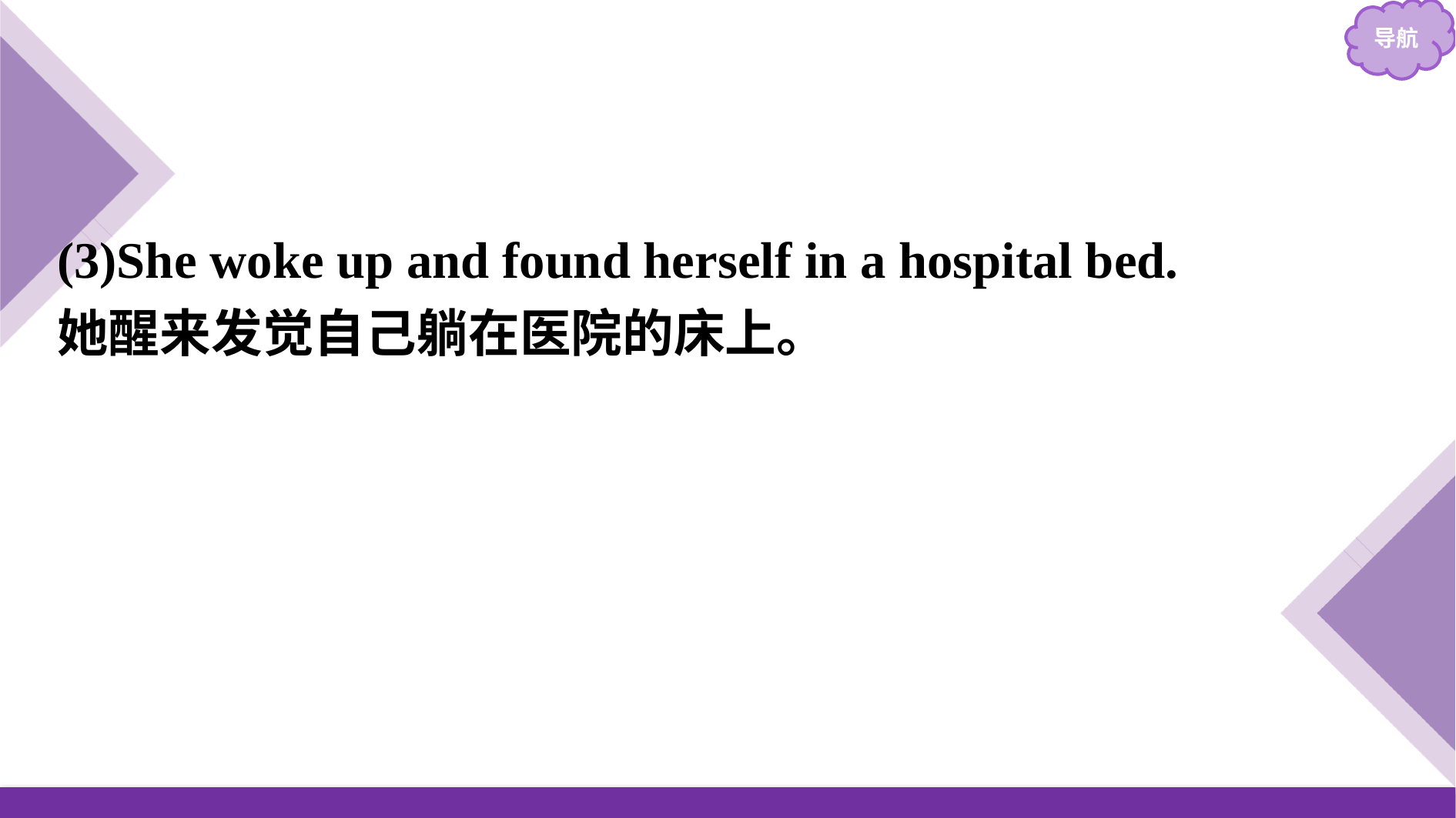

(3)She woke up and found herself in a hospital bed.
她醒来发觉自己躺在医院的床上。